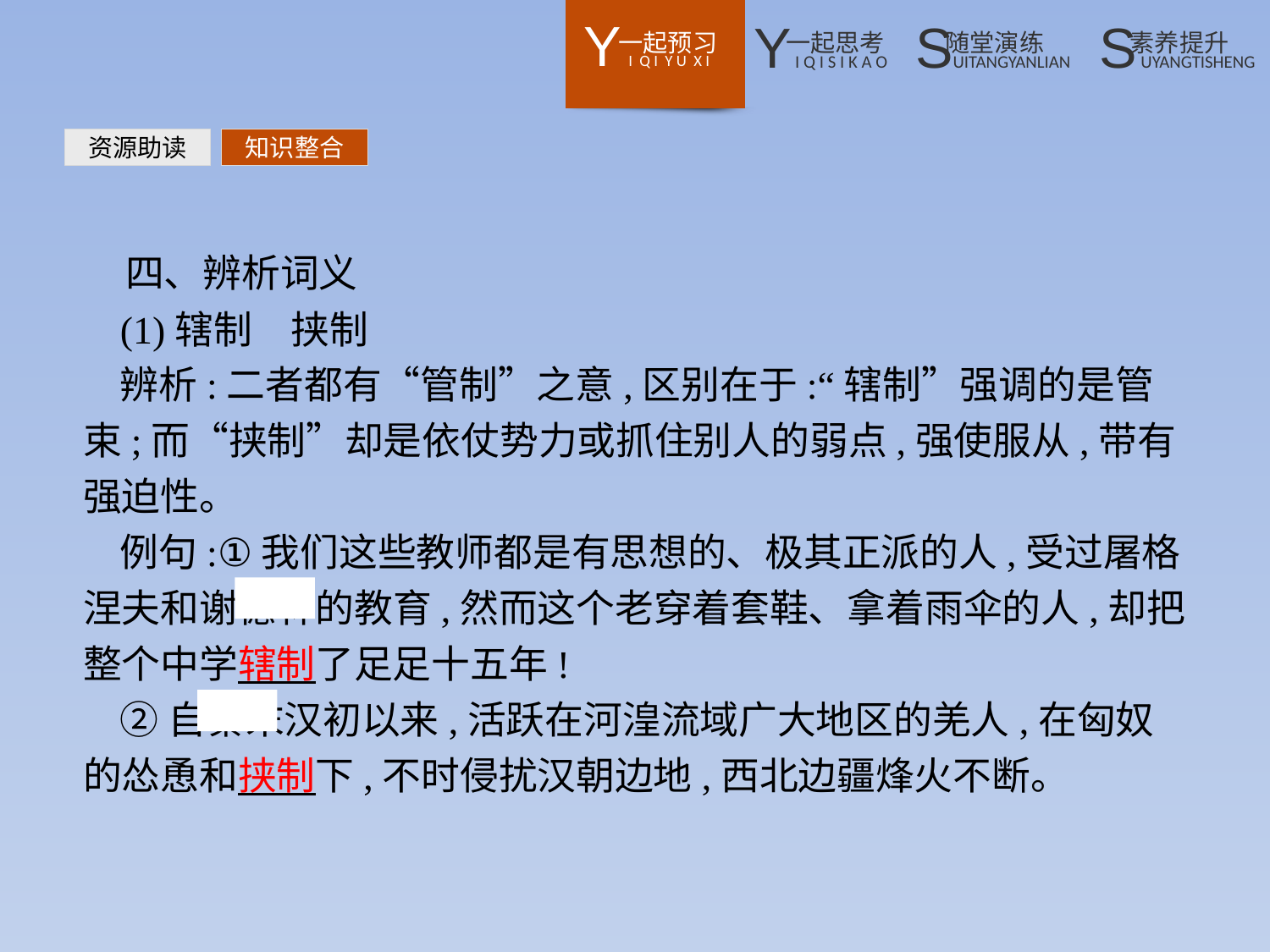

资源助读
知识整合
四、辨析词义
(1)辖制　挟制
辨析:二者都有“管制”之意,区别在于:“辖制”强调的是管束;而“挟制”却是依仗势力或抓住别人的弱点,强使服从,带有强迫性。
例句:①我们这些教师都是有思想的、极其正派的人,受过屠格涅夫和谢德林的教育,然而这个老穿着套鞋、拿着雨伞的人,却把整个中学辖制了足足十五年!
②自秦末汉初以来,活跃在河湟流域广大地区的羌人,在匈奴的怂恿和挟制下,不时侵扰汉朝边地,西北边疆烽火不断。